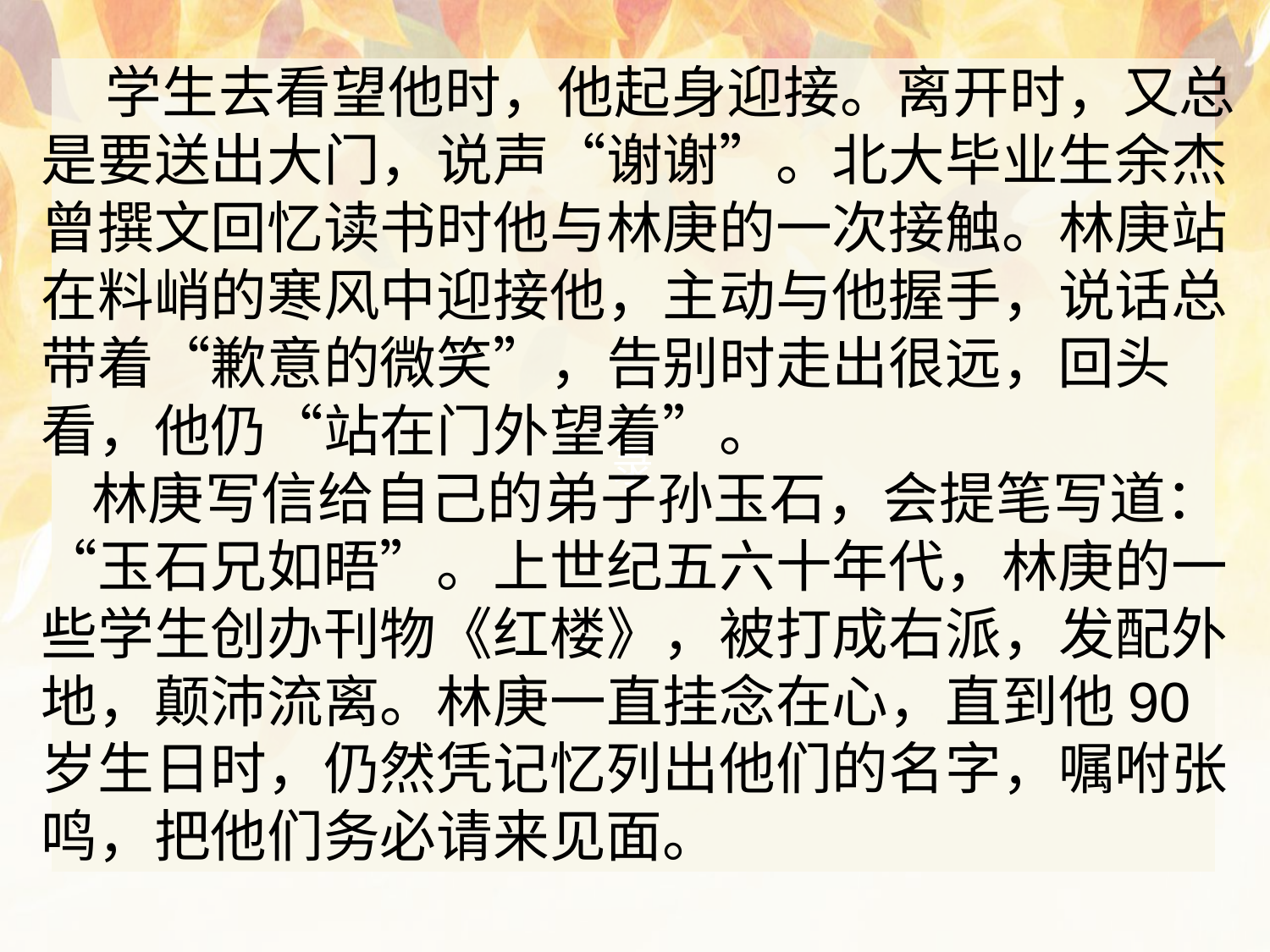

# 学生去看望他时，他起身迎接。离开时，又总是要送出大门，说声“谢谢”。北大毕业生余杰曾撰文回忆读书时他与林庚的一次接触。林庚站在料峭的寒风中迎接他，主动与他握手，说话总带着“歉意的微笑”，告别时走出很远，回头看，他仍“站在门外望着”。 林庚写信给自己的弟子孙玉石，会提笔写道：“玉石兄如晤”。上世纪五六十年代，林庚的一些学生创办刊物《红楼》，被打成右派，发配外地，颠沛流离。林庚一直挂念在心，直到他90岁生日时，仍然凭记忆列出他们的名字，嘱咐张鸣，把他们务必请来见面。